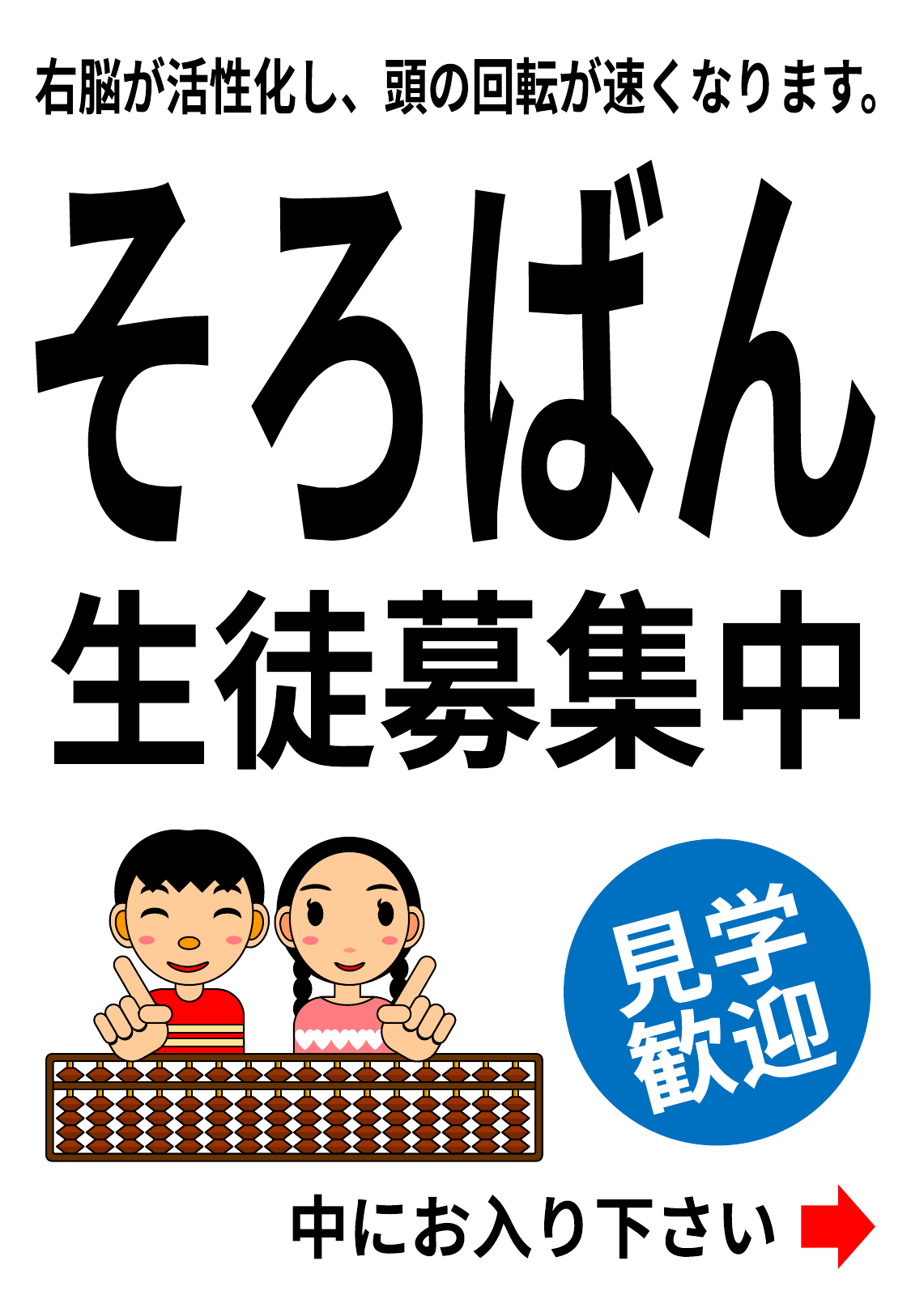

右脳が活性化し、頭の回転が速くなります。
そろばん
そろばん
そろばん
生徒募集中

見学
歓迎

中にお入り下さい